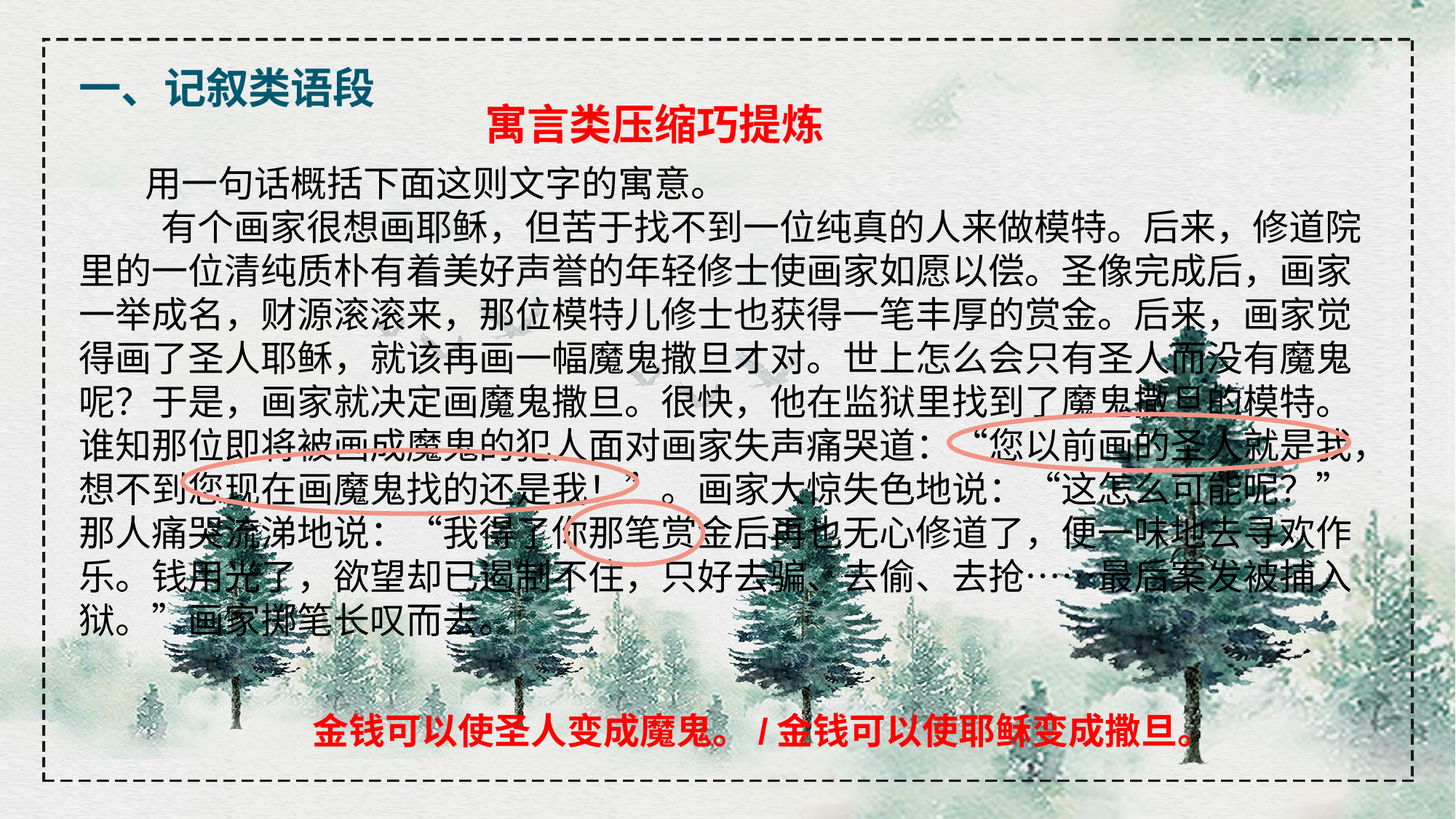

一、记叙类语段
寓言类压缩巧提炼
       用一句话概括下面这则文字的寓意。
         有个画家很想画耶稣，但苦于找不到一位纯真的人来做模特。后来，修道院里的一位清纯质朴有着美好声誉的年轻修士使画家如愿以偿。圣像完成后，画家一举成名，财源滚滚来，那位模特儿修士也获得一笔丰厚的赏金。后来，画家觉得画了圣人耶稣，就该再画一幅魔鬼撒旦才对。世上怎么会只有圣人而没有魔鬼呢？于是，画家就决定画魔鬼撒旦。很快，他在监狱里找到了魔鬼撒旦的模特。谁知那位即将被画成魔鬼的犯人面对画家失声痛哭道：“您以前画的圣人就是我，想不到您现在画魔鬼找的还是我！”。画家大惊失色地说：“这怎么可能呢？”那人痛哭流涕地说：“我得了你那笔赏金后再也无心修道了，便一味地去寻欢作乐。钱用光了，欲望却已遏制不住，只好去骗、去偷、去抢……最后案发被捕入狱。”画家掷笔长叹而去。

金钱可以使圣人变成魔鬼。/金钱可以使耶稣变成撒旦。